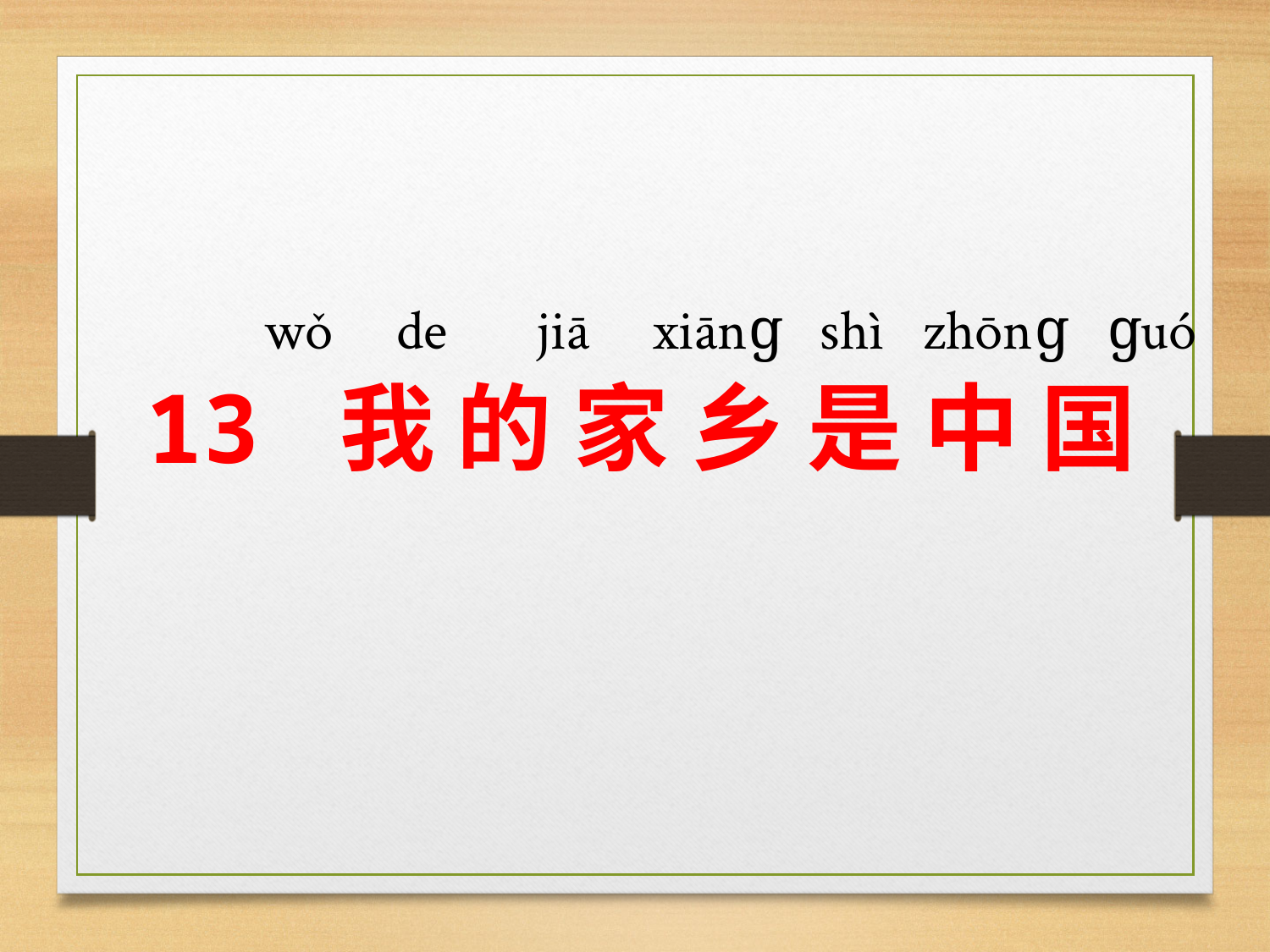

wǒ     de       jiā     xiānɡ   shì   zhōnɡ   ɡuó

# 13 我 的 家 乡 是 中 国